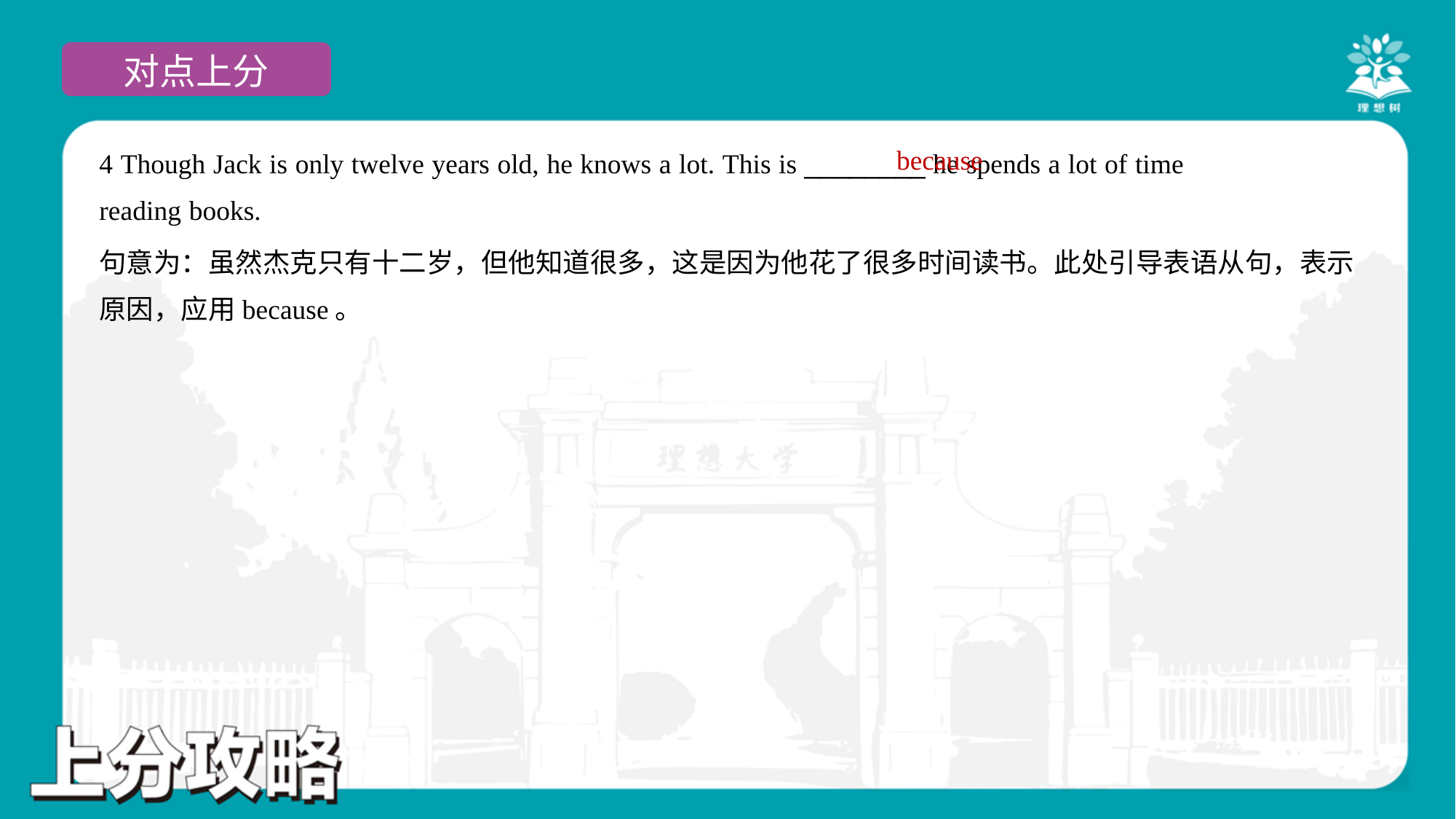

because
4 Though Jack is only twelve years old, he knows a lot. This is ________ he spends a lot of time
reading books.
句意为：虽然杰克只有十二岁，但他知道很多，这是因为他花了很多时间读书。此处引导表语从句，表示
原因，应用because。